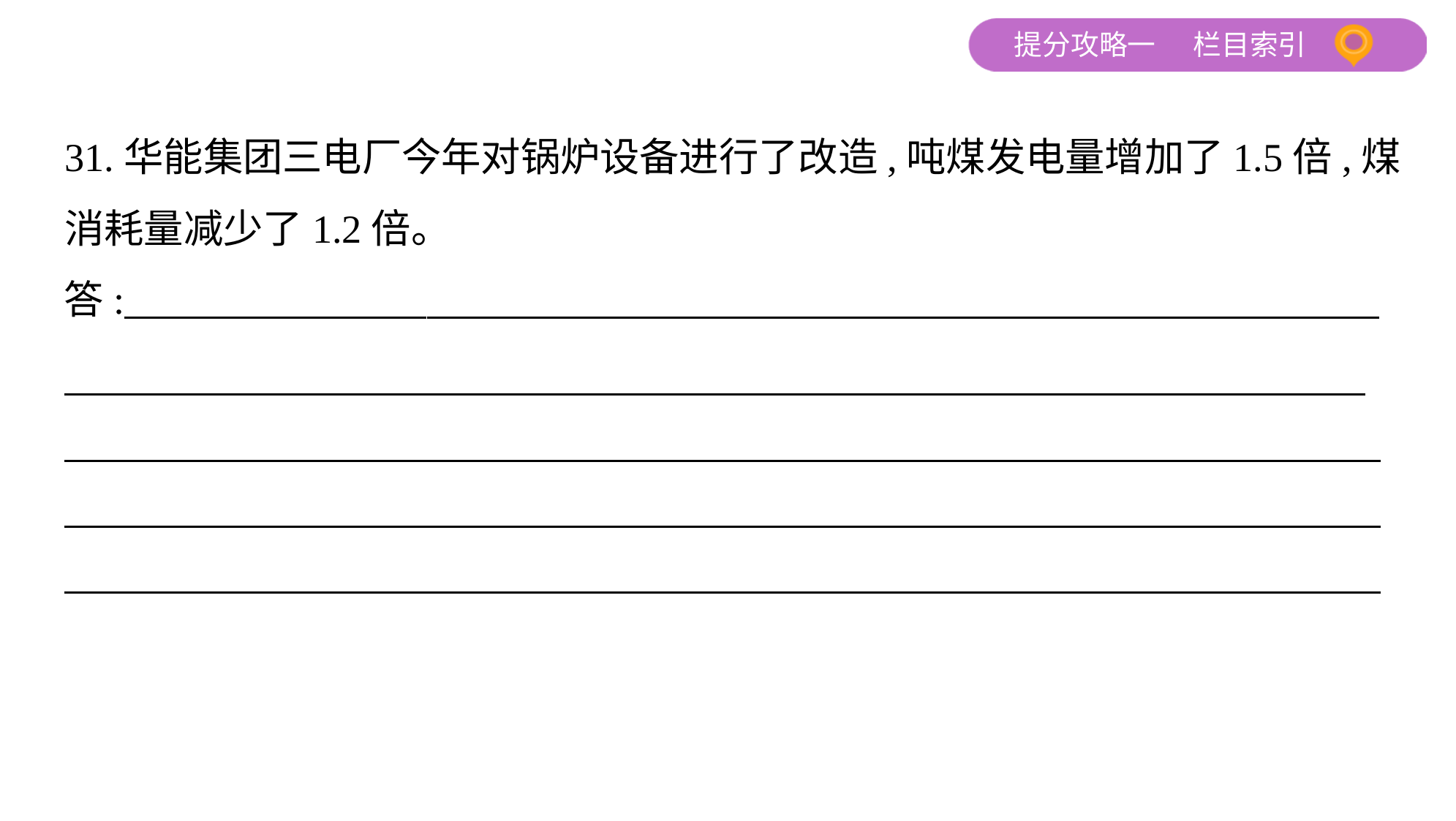

31.华能集团三电厂今年对锅炉设备进行了改造,吨煤发电量增加了1.5倍,煤
消耗量减少了1.2倍。
答: